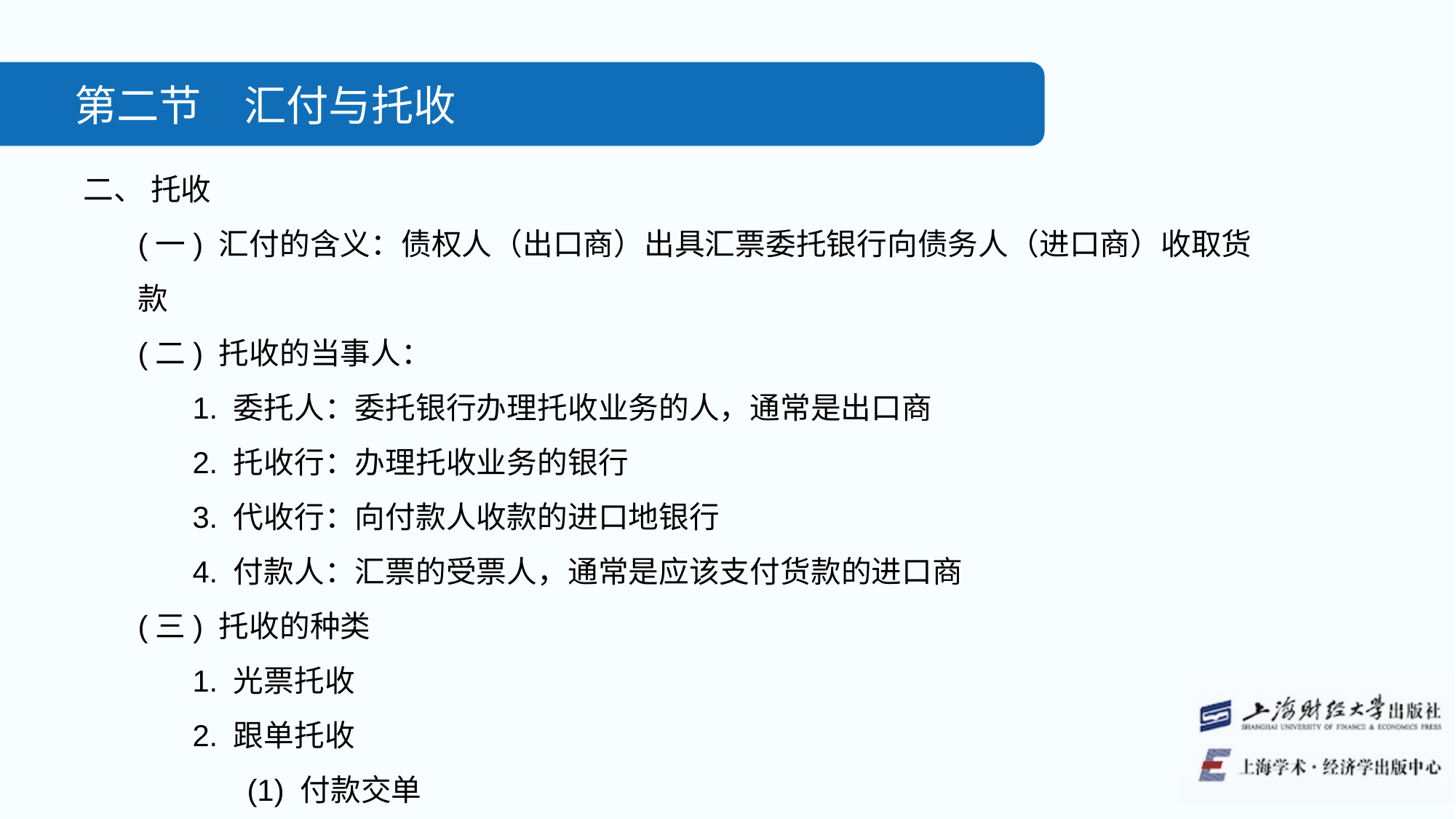

第二节　汇付与托收
二、 托收
(一) 汇付的含义：债权人（出口商）出具汇票委托银行向债务人（进口商）收取货款
(二) 托收的当事人：
1. 委托人：委托银行办理托收业务的人，通常是出口商
2. 托收行：办理托收业务的银行
3. 代收行：向付款人收款的进口地银行
4. 付款人：汇票的受票人，通常是应该支付货款的进口商
(三) 托收的种类
1. 光票托收
2. 跟单托收
(1) 付款交单
(2) 承兑交单